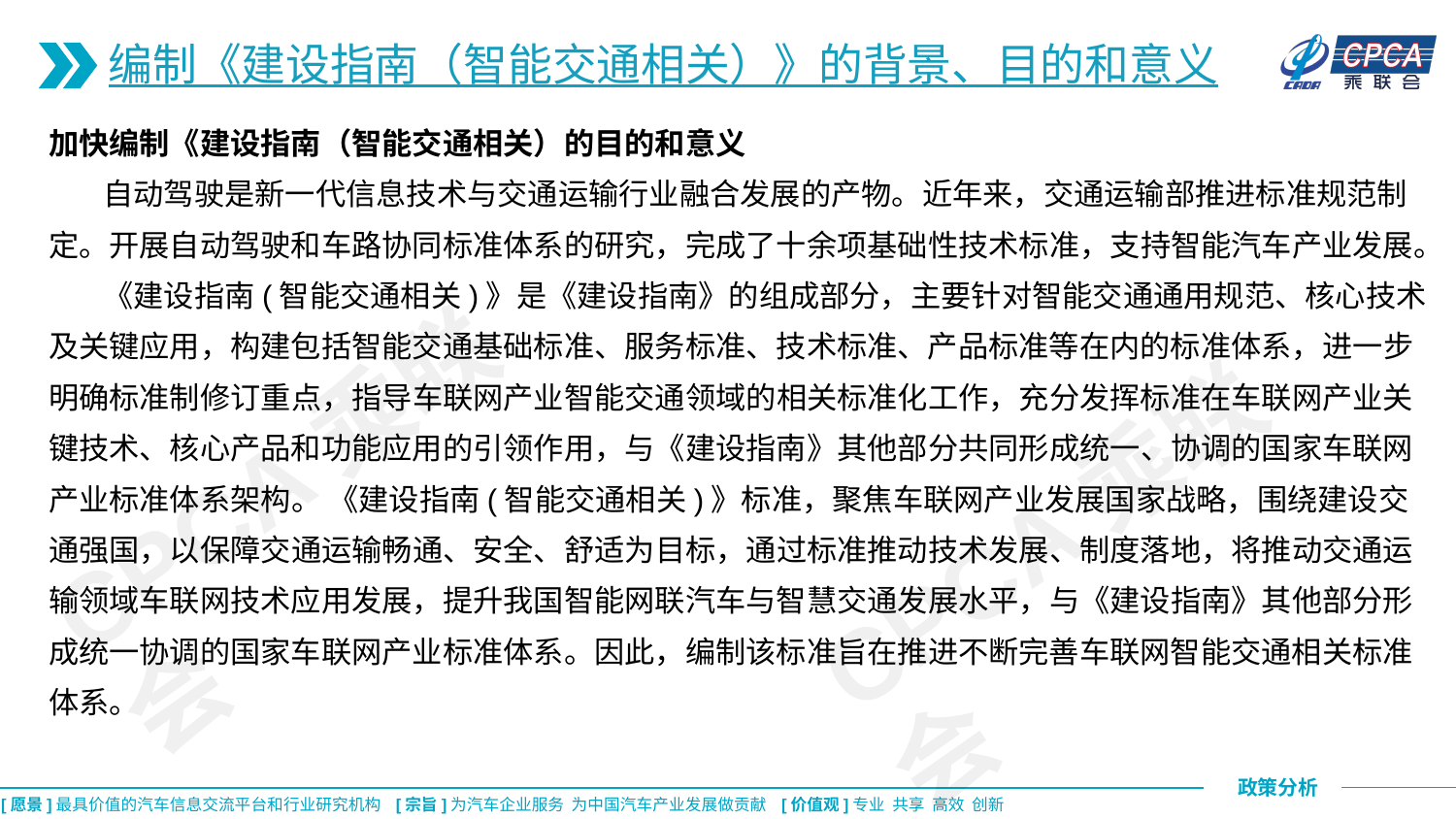

编制《建设指南（智能交通相关）》的背景、目的和意义
加快编制《建设指南（智能交通相关）的目的和意义
       自动驾驶是新一代信息技术与交通运输行业融合发展的产物。近年来，交通运输部推进标准规范制定。开展自动驾驶和车路协同标准体系的研究，完成了十余项基础性技术标准，支持智能汽车产业发展。
       《建设指南(智能交通相关)》是《建设指南》的组成部分，主要针对智能交通通用规范、核心技术及关键应用，构建包括智能交通基础标准、服务标准、技术标准、产品标准等在内的标准体系，进一步明确标准制修订重点，指导车联网产业智能交通领域的相关标准化工作，充分发挥标准在车联网产业关键技术、核心产品和功能应用的引领作用，与《建设指南》其他部分共同形成统一、协调的国家车联网产业标准体系架构。 《建设指南(智能交通相关)》标准，聚焦车联网产业发展国家战略，围绕建设交通强国，以保障交通运输畅通、安全、舒适为目标，通过标准推动技术发展、制度落地，将推动交通运输领域车联网技术应用发展，提升我国智能网联汽车与智慧交通发展水平，与《建设指南》其他部分形成统一协调的国家车联网产业标准体系。因此，编制该标准旨在推进不断完善车联网智能交通相关标准体系。
CPCA乘联会
CPCA乘联会